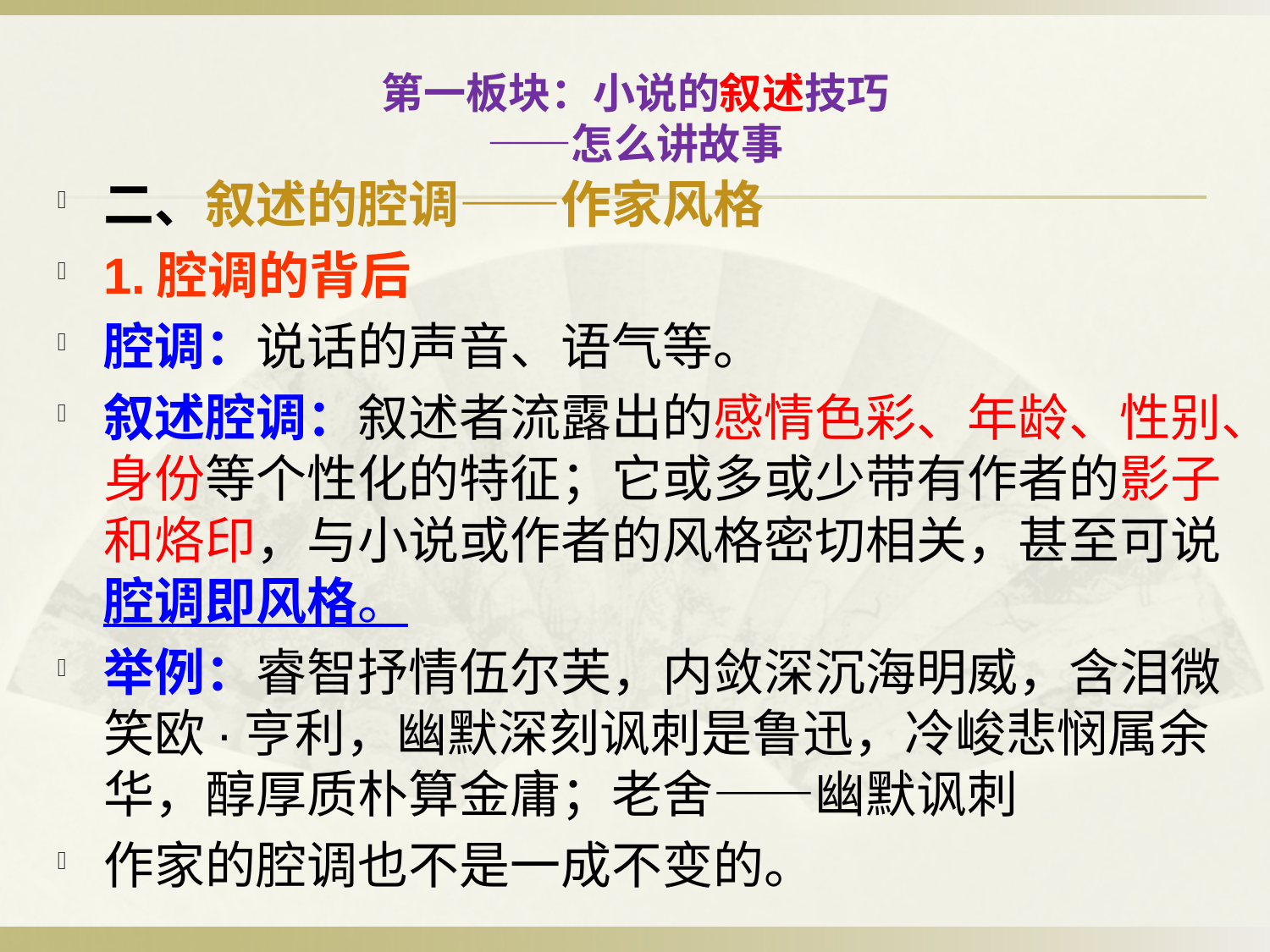

# 第一板块：小说的叙述技巧 ——怎么讲故事
二、叙述的腔调——作家风格
1.腔调的背后
腔调：说话的声音、语气等。
叙述腔调：叙述者流露出的感情色彩、年龄、性别、身份等个性化的特征；它或多或少带有作者的影子和烙印，与小说或作者的风格密切相关，甚至可说腔调即风格。
举例：睿智抒情伍尔芙，内敛深沉海明威，含泪微笑欧·亨利，幽默深刻讽刺是鲁迅，冷峻悲悯属余华，醇厚质朴算金庸；老舍——幽默讽刺
作家的腔调也不是一成不变的。